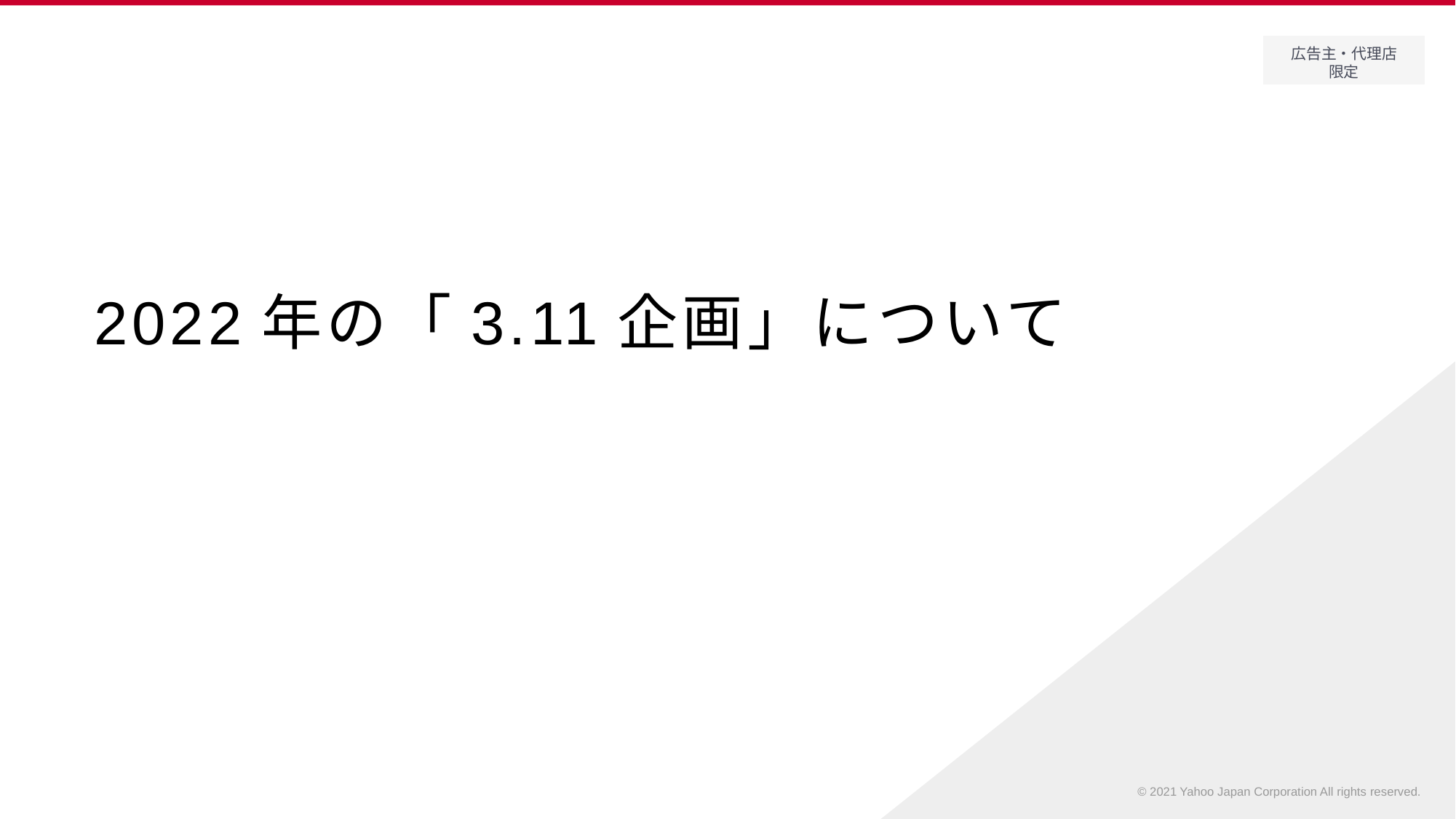

# 2022年の「3.11企画」について
© 2021 Yahoo Japan Corporation All rights reserved.